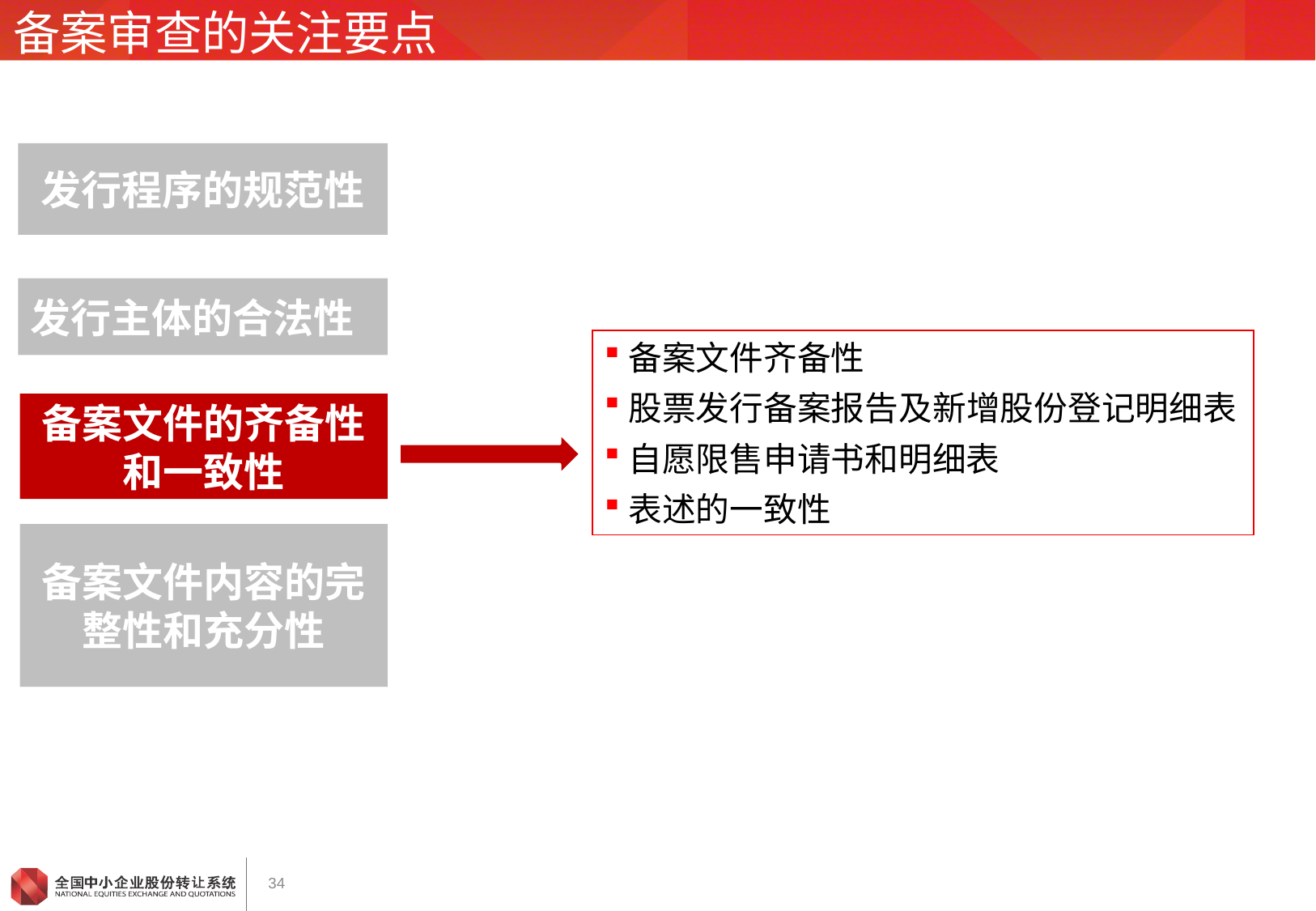

# 备案审查的关注要点
发行程序的规范性
发行主体的合法性
备案文件齐备性
股票发行备案报告及新增股份登记明细表
自愿限售申请书和明细表
表述的一致性
备案文件的齐备性和一致性

备案文件内容的完整性和充分性
34